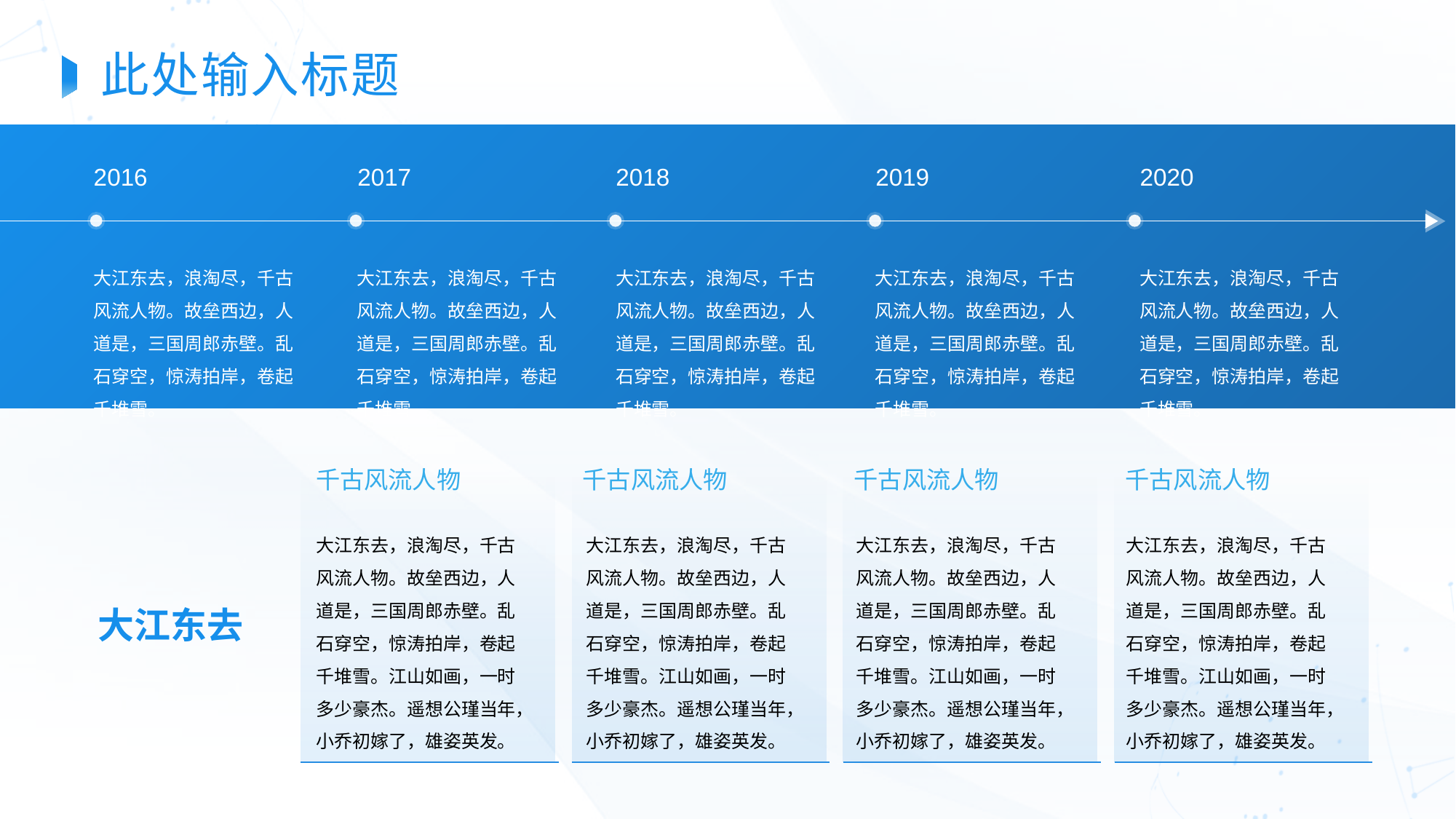

此处输入标题

2016
2017
2018
2019
2020

大江东去，浪淘尽，千古风流人物。故垒西边，人道是，三国周郎赤壁。乱石穿空，惊涛拍岸，卷起千堆雪。
大江东去，浪淘尽，千古风流人物。故垒西边，人道是，三国周郎赤壁。乱石穿空，惊涛拍岸，卷起千堆雪。
大江东去，浪淘尽，千古风流人物。故垒西边，人道是，三国周郎赤壁。乱石穿空，惊涛拍岸，卷起千堆雪。
大江东去，浪淘尽，千古风流人物。故垒西边，人道是，三国周郎赤壁。乱石穿空，惊涛拍岸，卷起千堆雪。
大江东去，浪淘尽，千古风流人物。故垒西边，人道是，三国周郎赤壁。乱石穿空，惊涛拍岸，卷起千堆雪。
千古风流人物
千古风流人物
千古风流人物
千古风流人物

大江东去，浪淘尽，千古风流人物。故垒西边，人道是，三国周郎赤壁。乱石穿空，惊涛拍岸，卷起千堆雪。江山如画，一时多少豪杰。遥想公瑾当年，小乔初嫁了，雄姿英发。
大江东去，浪淘尽，千古风流人物。故垒西边，人道是，三国周郎赤壁。乱石穿空，惊涛拍岸，卷起千堆雪。江山如画，一时多少豪杰。遥想公瑾当年，小乔初嫁了，雄姿英发。
大江东去，浪淘尽，千古风流人物。故垒西边，人道是，三国周郎赤壁。乱石穿空，惊涛拍岸，卷起千堆雪。江山如画，一时多少豪杰。遥想公瑾当年，小乔初嫁了，雄姿英发。
大江东去，浪淘尽，千古风流人物。故垒西边，人道是，三国周郎赤壁。乱石穿空，惊涛拍岸，卷起千堆雪。江山如画，一时多少豪杰。遥想公瑾当年，小乔初嫁了，雄姿英发。
大江东去